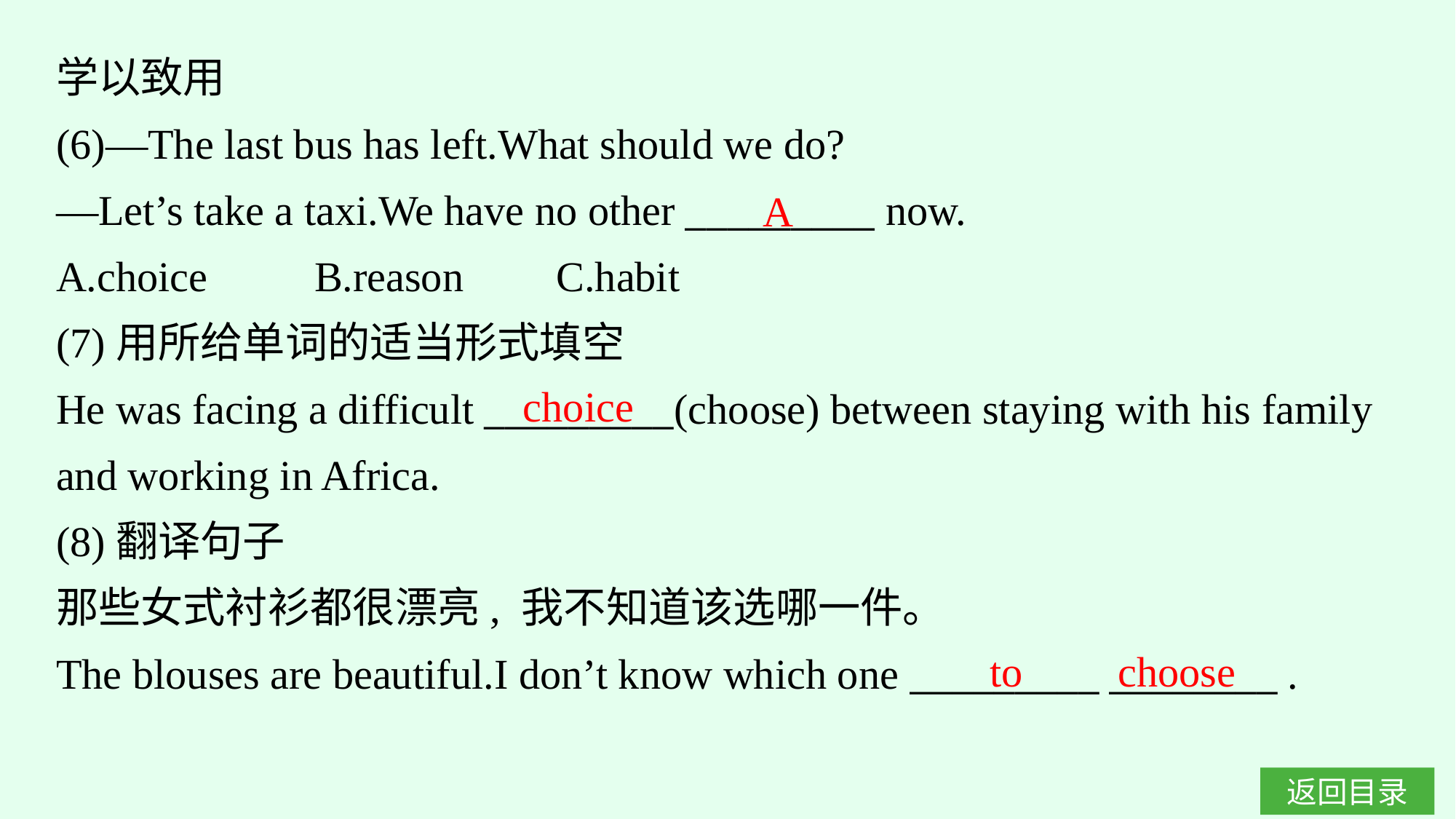

学以致用
(6)—The last bus has left.What should we do?
—Let’s take a taxi.We have no other _________ now.
A.choice	B.reason	C.habit
(7)用所给单词的适当形式填空
He was facing a difficult _________(choose) between staying with his family and working in Africa.
(8)翻译句子
那些女式衬衫都很漂亮, 我不知道该选哪一件。
The blouses are beautiful.I don’t know which one _________ ________ .
A
choice
to         choose